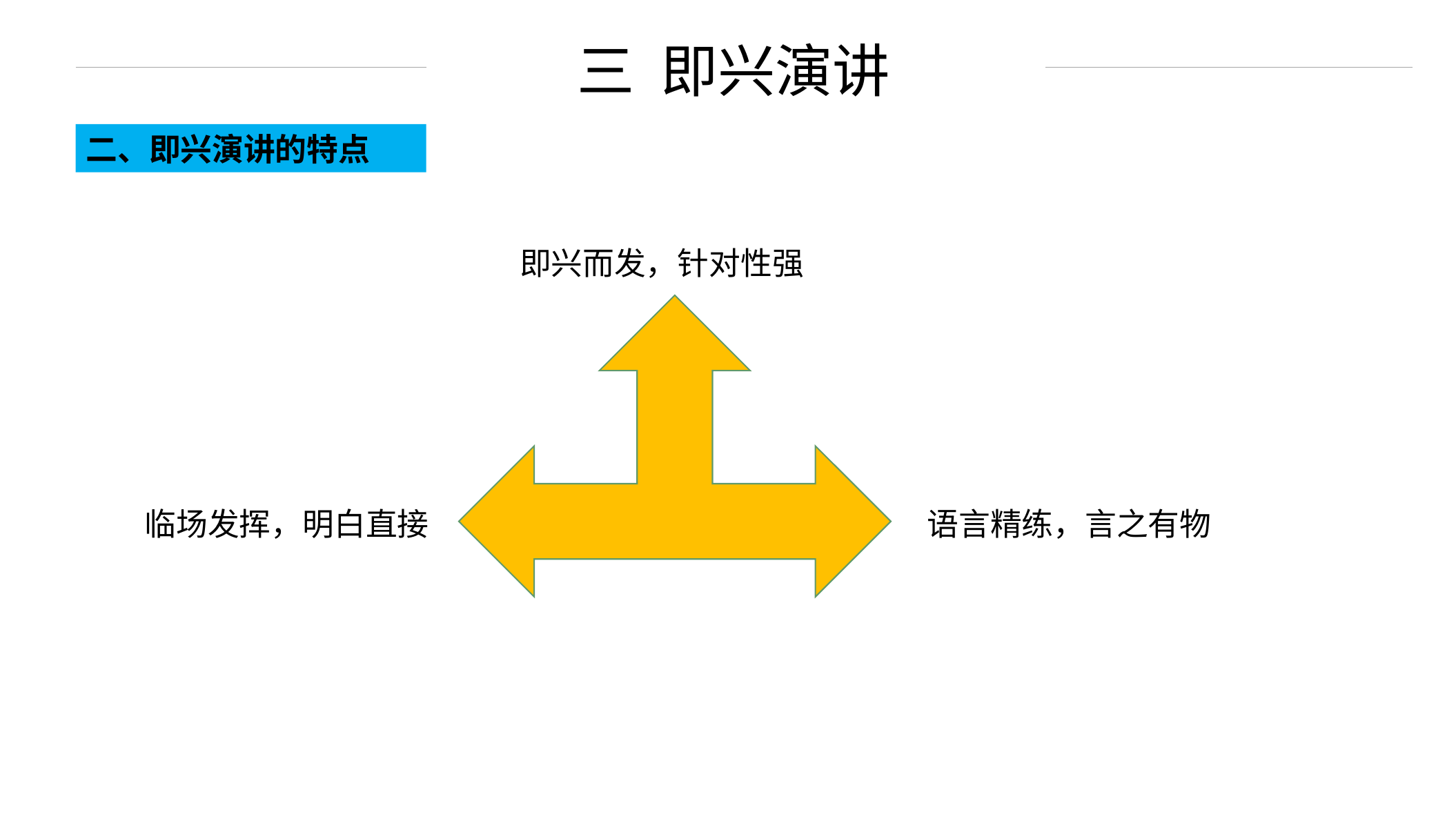

三  即兴演讲
二、即兴演讲的特点
即兴而发，针对性强

临场发挥，明白直接
语言精练，言之有物